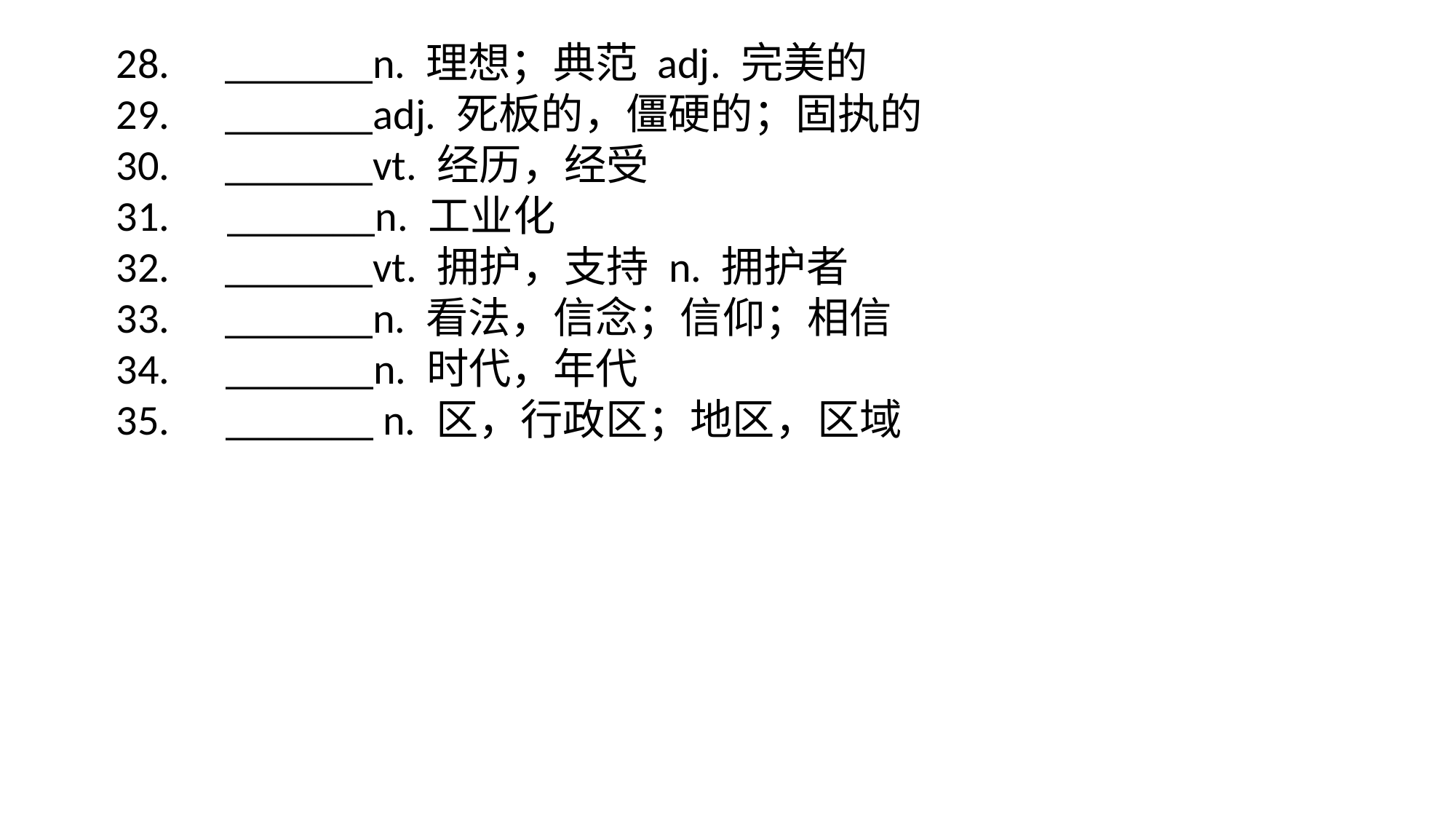

28. 	_______n. 理想；典范 adj. 完美的
29. 	_______adj. 死板的，僵硬的；固执的
30. 	_______vt. 经历，经受
31.      _______n. 工业化
32. 	_______vt. 拥护，支持 n. 拥护者
33. 	_______n. 看法，信念；信仰；相信
     _______n. 时代，年代
     _______ n. 区，行政区；地区，区域